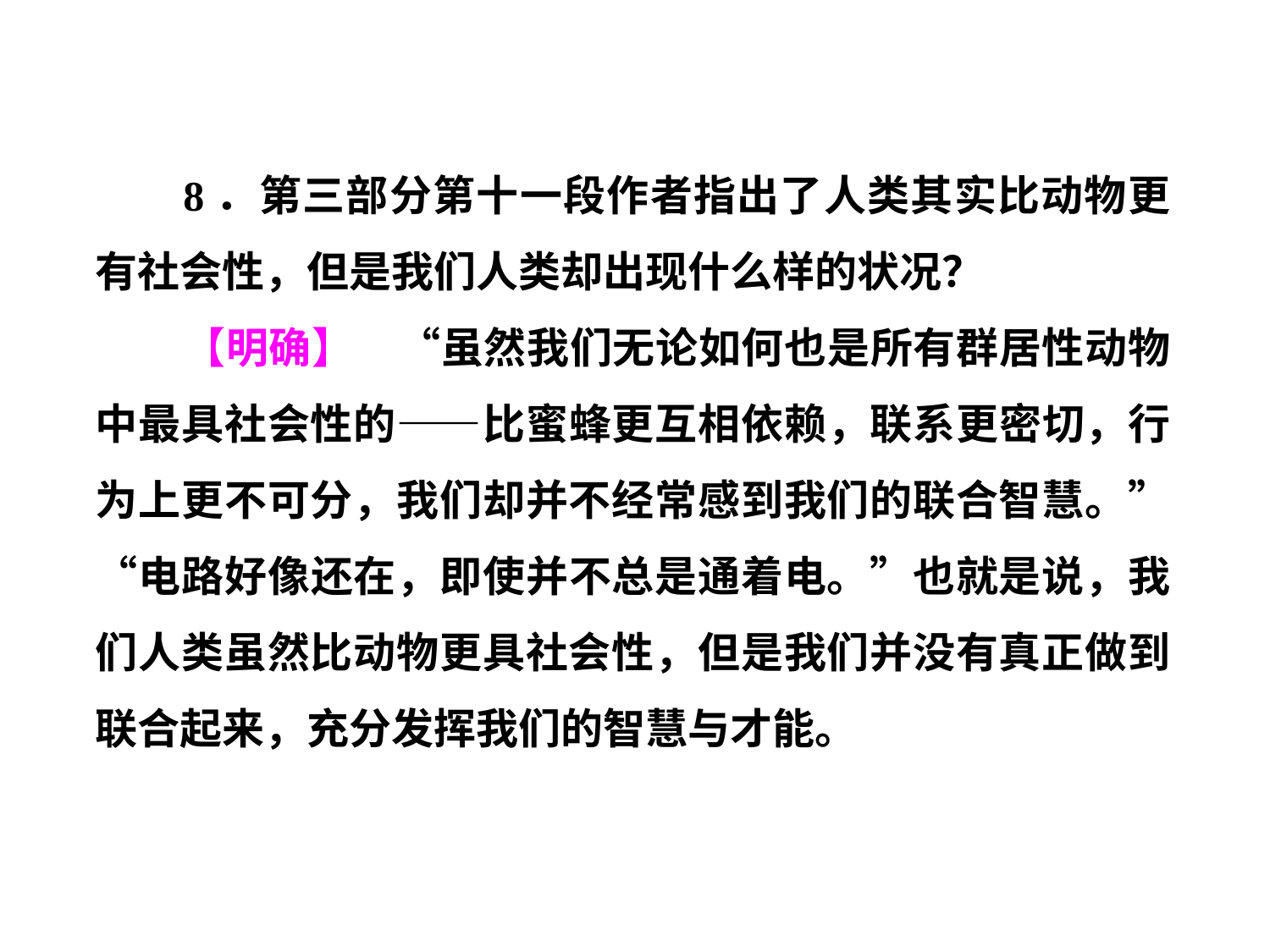

8．第三部分第十一段作者指出了人类其实比动物更有社会性，但是我们人类却出现什么样的状况？
【明确】　“虽然我们无论如何也是所有群居性动物中最具社会性的——比蜜蜂更互相依赖，联系更密切，行为上更不可分，我们却并不经常感到我们的联合智慧。”“电路好像还在，即使并不总是通着电。”也就是说，我们人类虽然比动物更具社会性，但是我们并没有真正做到联合起来，充分发挥我们的智慧与才能。